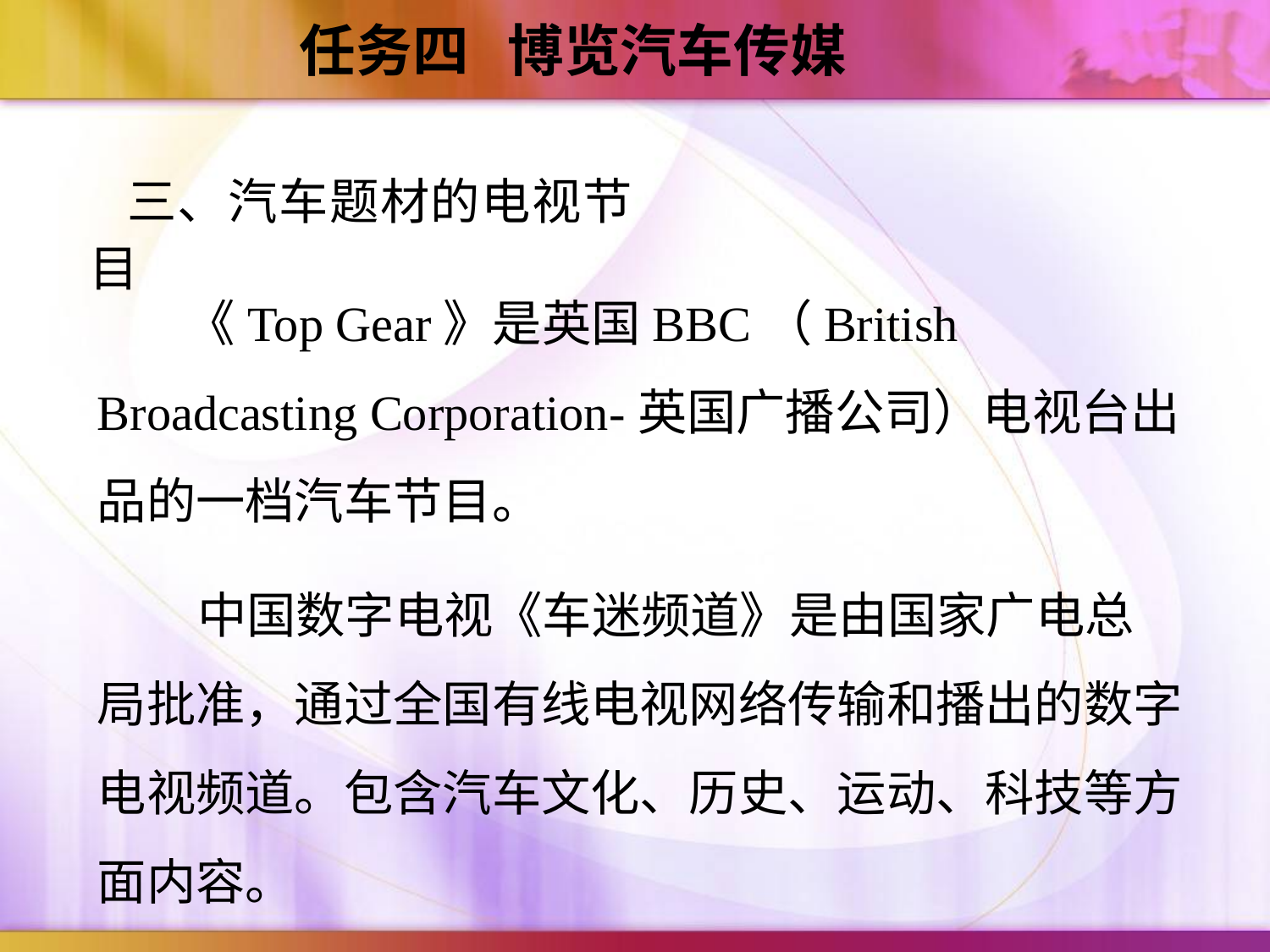

任务四   博览汽车传媒
三、汽车题材的电视节目
       《Top Gear》是英国BBC（British Broadcasting Corporation-英国广播公司）电视台出品的一档汽车节目。
        中国数字电视《车迷频道》是由国家广电总局批准，通过全国有线电视网络传输和播出的数字电视频道。包含汽车文化、历史、运动、科技等方面内容。